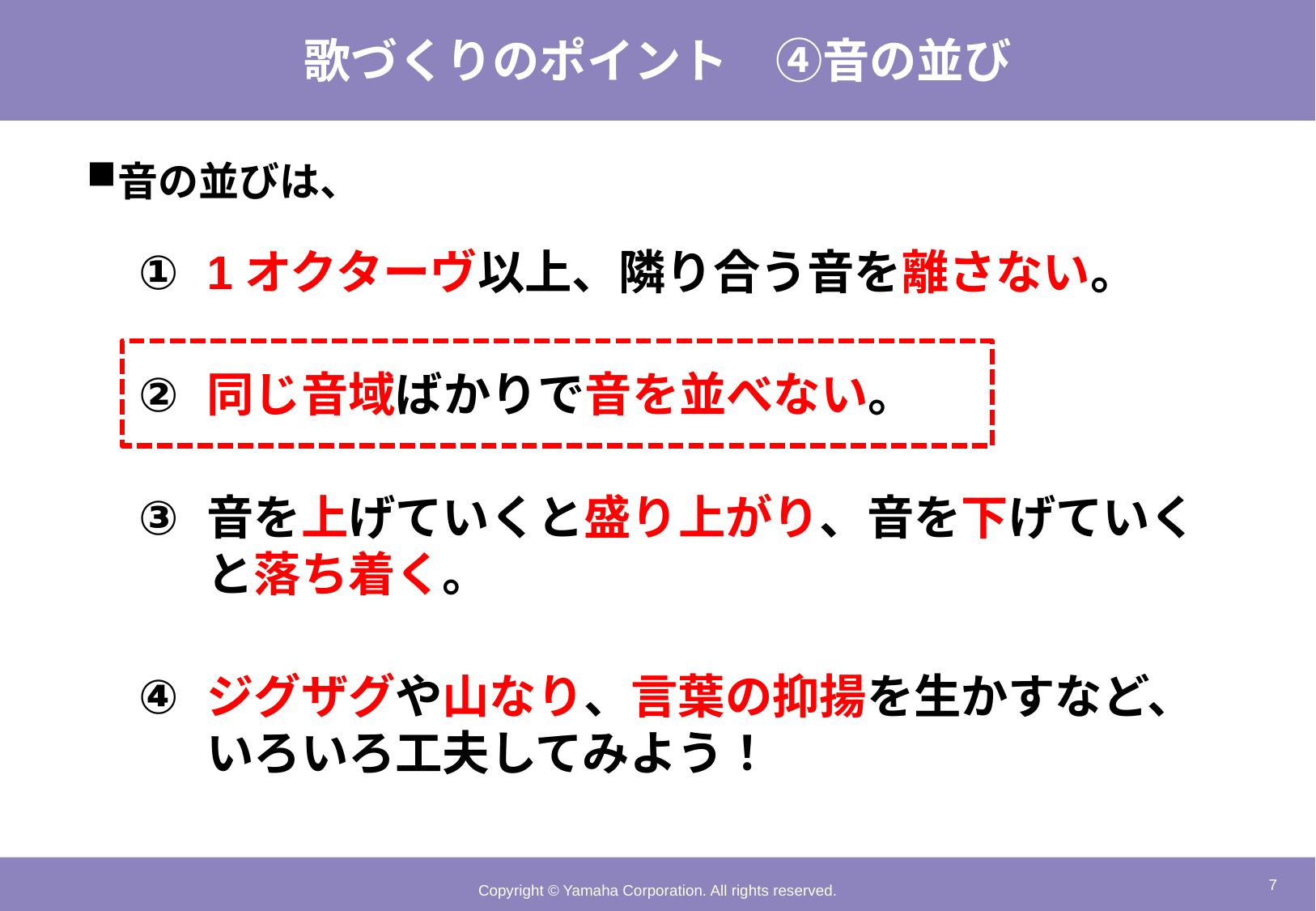

# 歌づくりのポイント　④音の並び
音の並びは、

1オクターヴ以上、隣り合う音を離さない。
同じ音域ばかりで音を並べない。
音を上げていくと盛り上がり、音を下げていくと落ち着く。
ジグザグや山なり、言葉の抑揚を生かすなど、いろいろ工夫してみよう！

7